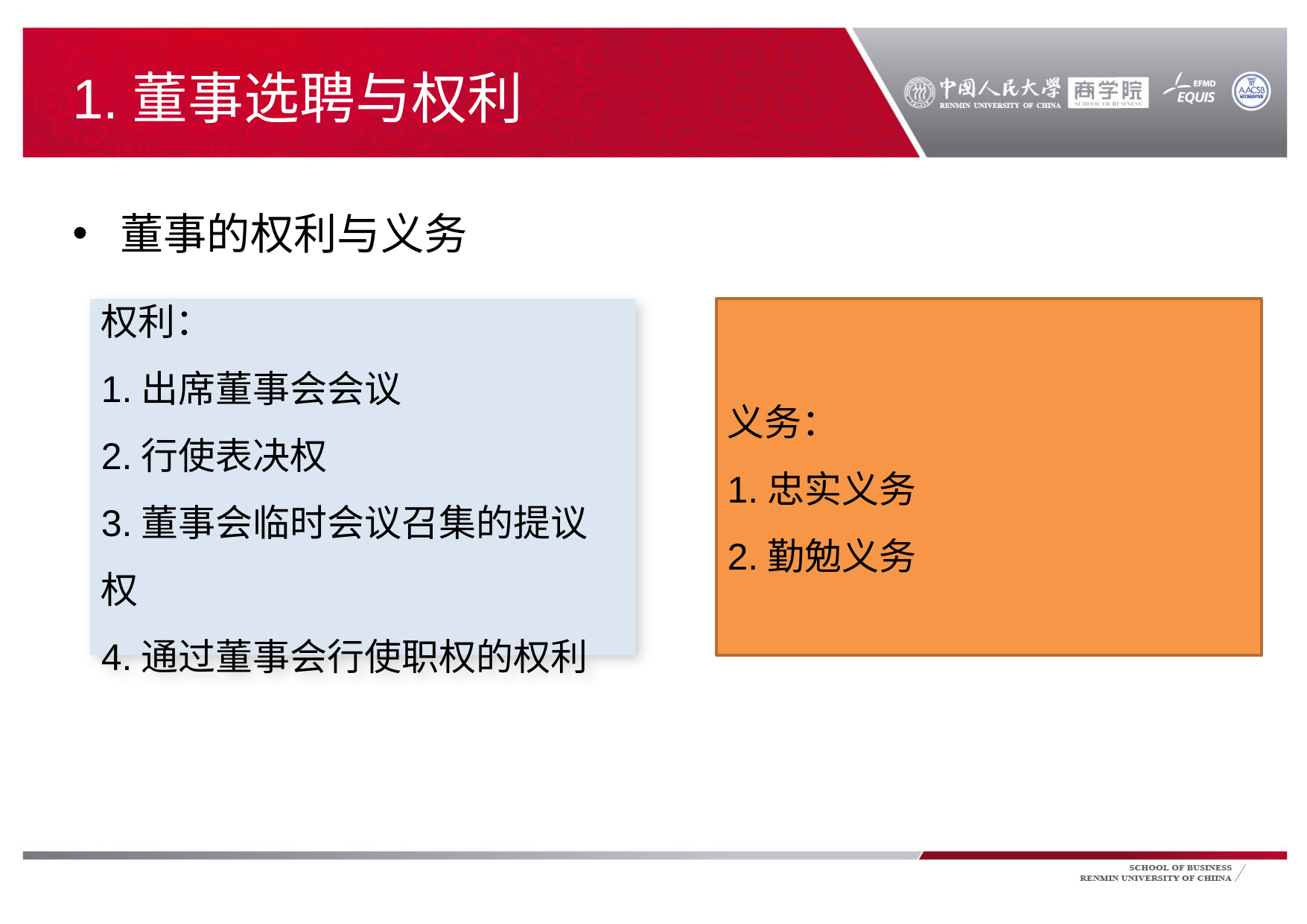

# 1.董事选聘与权利
董事的权利与义务

义务：
1.忠实义务
2.勤勉义务
权利：
1.出席董事会会议
2.行使表决权
3.董事会临时会议召集的提议权
4.通过董事会行使职权的权利